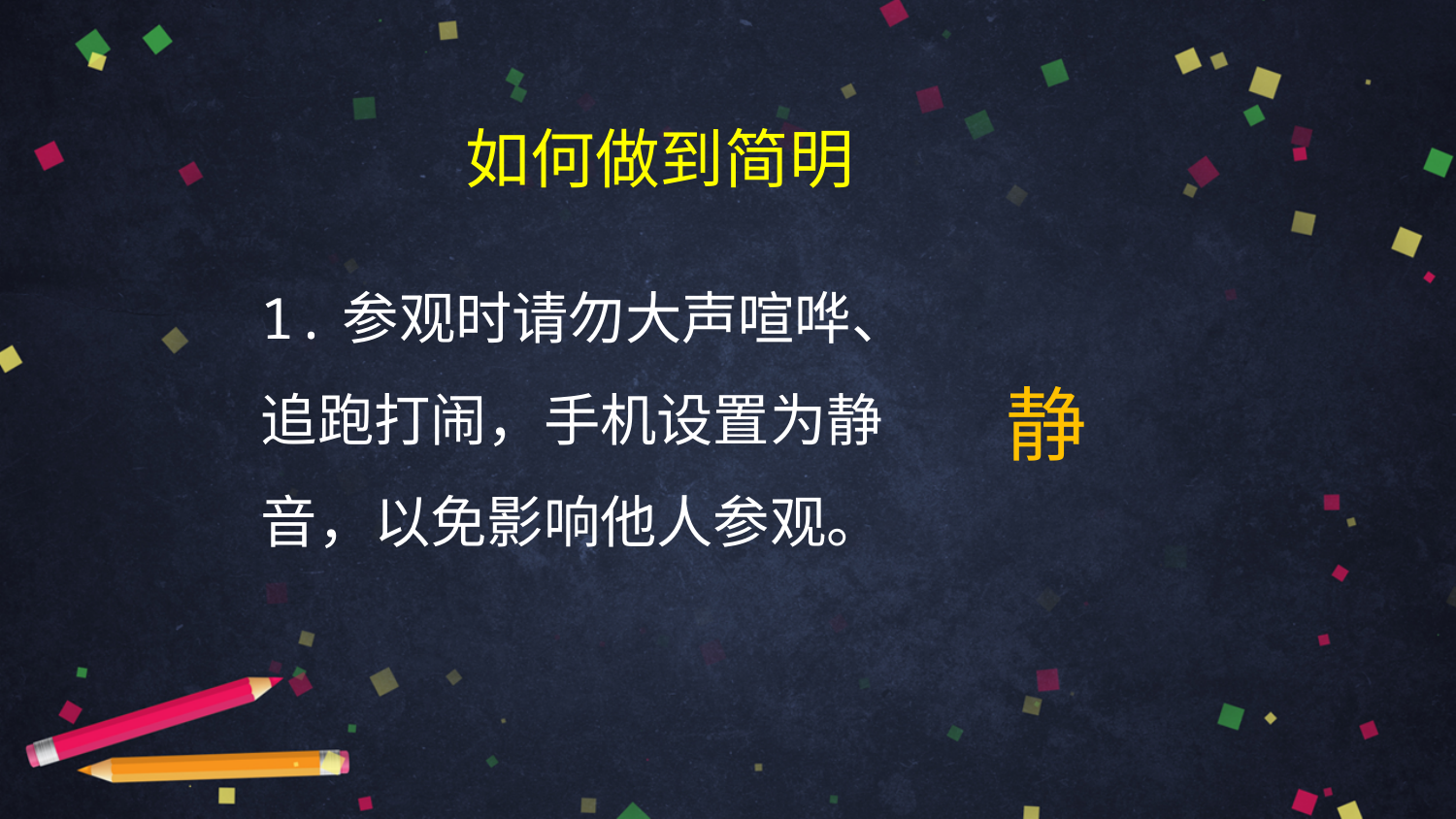

# 如何做到简明
1.参观时请勿大声喧哗、追跑打闹，手机设置为静音，以免影响他人参观。

静